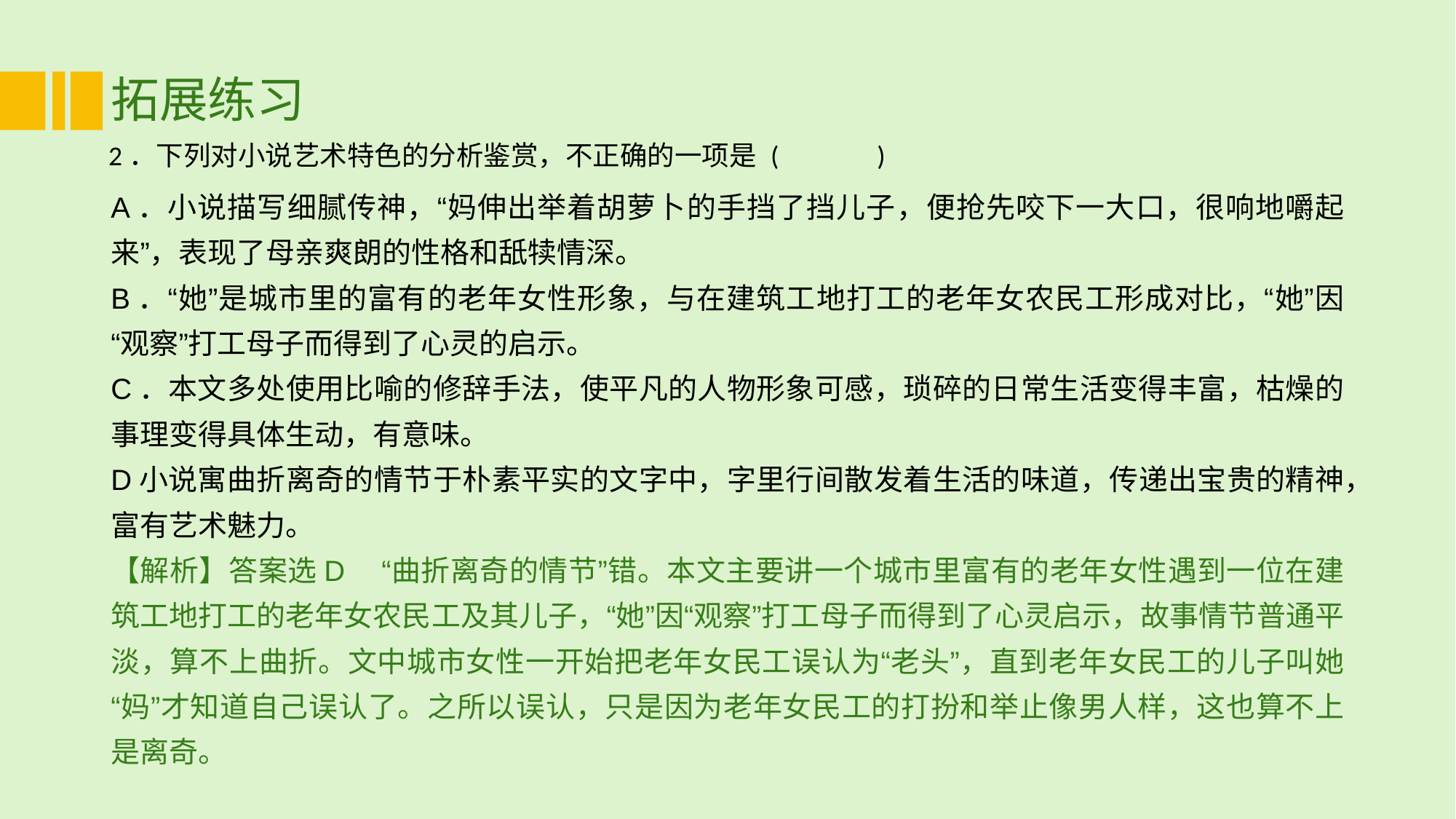

# 拓展练习
2．下列对小说艺术特色的分析鉴赏，不正确的一项是 (　    　)
A．小说描写细腻传神，“妈伸出举着胡萝卜的手挡了挡儿子，便抢先咬下一大口，很响地嚼起来”，表现了母亲爽朗的性格和舐犊情深。
B．“她”是城市里的富有的老年女性形象，与在建筑工地打工的老年女农民工形成对比，“她”因“观察”打工母子而得到了心灵的启示。
C．本文多处使用比喻的修辞手法，使平凡的人物形象可感，琐碎的日常生活变得丰富，枯燥的事理变得具体生动，有意味。
D小说寓曲折离奇的情节于朴素平实的文字中，字里行间散发着生活的味道，传递出宝贵的精神，富有艺术魅力。
【解析】答案选D　“曲折离奇的情节”错。本文主要讲一个城市里富有的老年女性遇到一位在建筑工地打工的老年女农民工及其儿子，“她”因“观察”打工母子而得到了心灵启示，故事情节普通平淡，算不上曲折。文中城市女性一开始把老年女民工误认为“老头”，直到老年女民工的儿子叫她“妈”才知道自己误认了。之所以误认，只是因为老年女民工的打扮和举止像男人样，这也算不上是离奇。